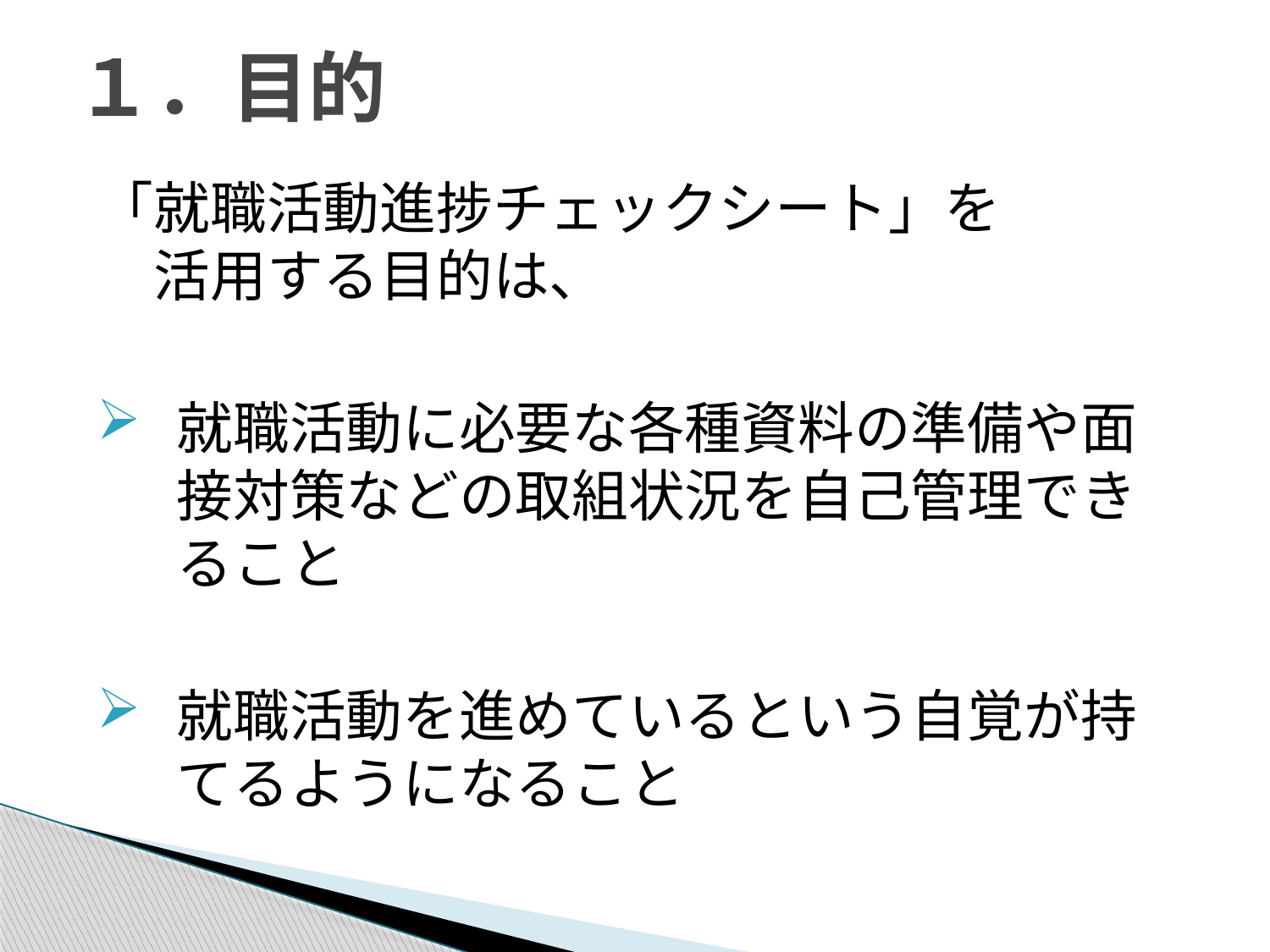

# １．目的
「就職活動進捗チェックシート」を
　活用する目的は、
就職活動に必要な各種資料の準備や面接対策などの取組状況を自己管理できること
就職活動を進めているという自覚が持てるようになること